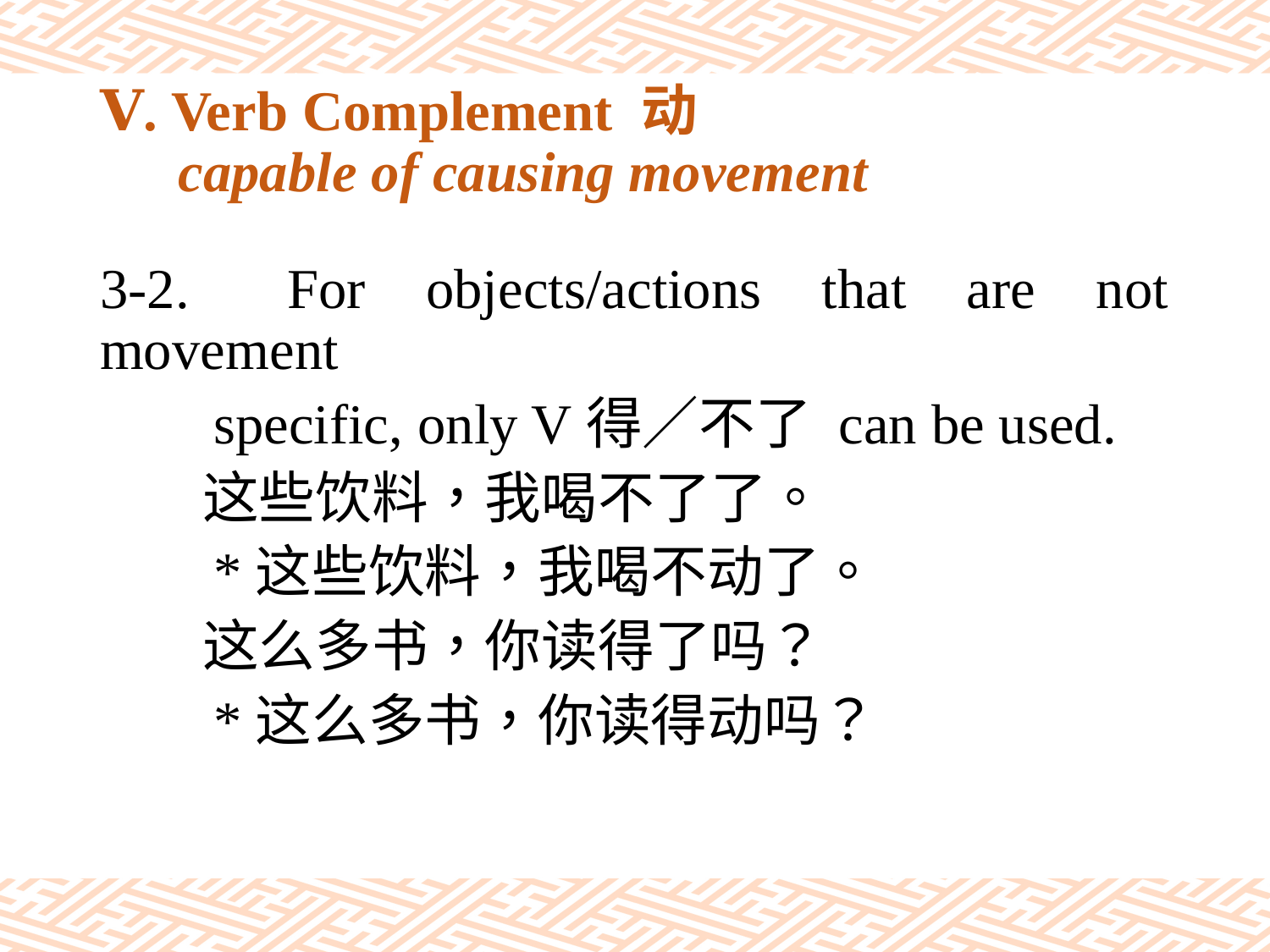

# Ⅴ. Verb Complement 动 capable of causing movement
3-2.	 For objects/actions that are not movement
        specific, only V得／不了 can be used.
       这些饮料，我喝不了了。
        *这些饮料，我喝不动了。
       这么多书，你读得了吗？
        *这么多书，你读得动吗？